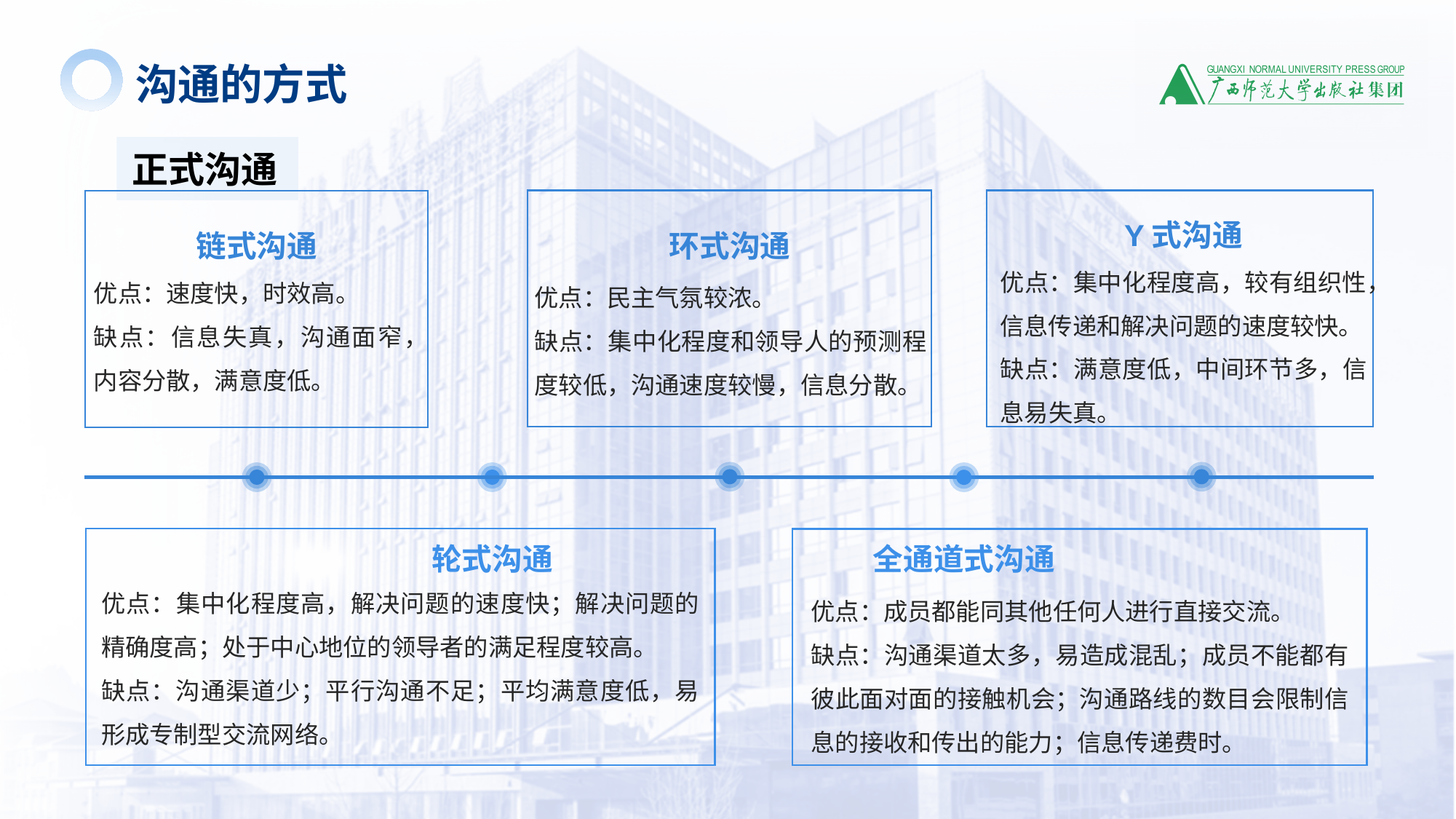

沟通的方式

正式沟通
Y式沟通

环式沟通
链式沟通
优点：集中化程度高，较有组织性，信息传递和解决问题的速度较快。
缺点：满意度低，中间环节多，信息易失真。

优点：速度快，时效高。
缺点：信息失真，沟通面窄，内容分散，满意度低。
优点：民主气氛较浓。
缺点：集中化程度和领导人的预测程度较低，沟通速度较慢，信息分散。

轮式沟通
全通道式沟通

优点：集中化程度高，解决问题的速度快；解决问题的精确度高；处于中心地位的领导者的满足程度较高。
缺点：沟通渠道少；平行沟通不足；平均满意度低，易形成专制型交流网络。
优点：成员都能同其他任何人进行直接交流。
缺点：沟通渠道太多，易造成混乱；成员不能都有彼此面对面的接触机会；沟通路线的数目会限制信息的接收和传出的能力；信息传递费时。